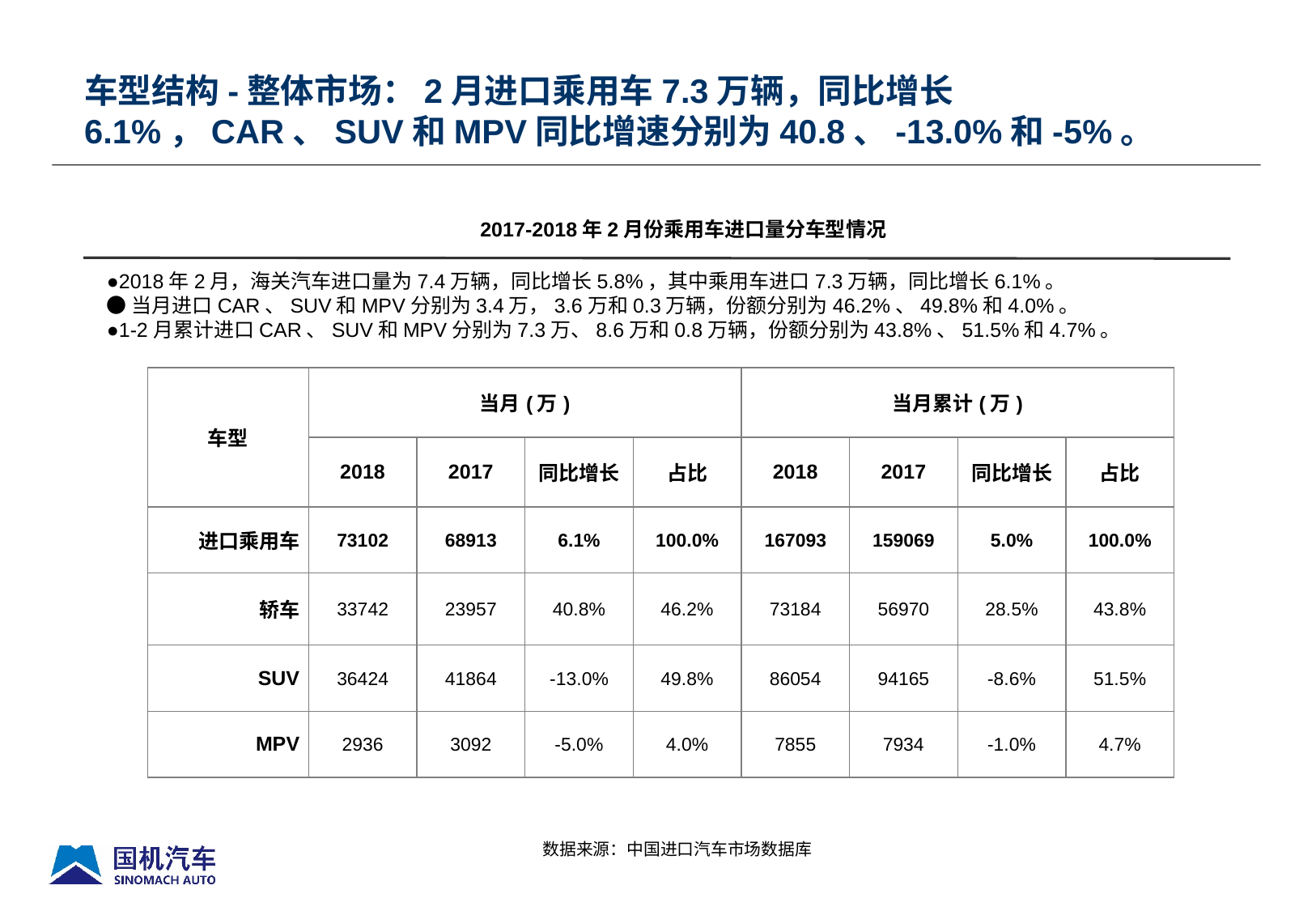

车型结构-整体市场：2月进口乘用车7.3万辆，同比增长6.1%，CAR、SUV和MPV同比增速分别为40.8、-13.0%和-5%。
2017-2018年2月份乘用车进口量分车型情况

●2018年2月，海关汽车进口量为7.4万辆，同比增长5.8%，其中乘用车进口7.3万辆，同比增长6.1%。
●当月进口CAR、SUV和MPV分别为3.4万，3.6万和0.3万辆，份额分别为46.2%、49.8%和4.0%。
●1-2月累计进口CAR、SUV和MPV分别为7.3万、8.6万和0.8万辆，份额分别为43.8%、51.5%和4.7%。
| 车型 | 当月(万) |  |  |  | 当月累计(万) |  |  |  |
| --- | --- | --- | --- | --- | --- | --- | --- | --- |
|  | 2018 | 2017 | 同比增长 | 占比 | 2018 | 2017 | 同比增长 | 占比 |
| 进口乘用车 | 73102 | 68913 | 6.1% | 100.0% | 167093 | 159069 | 5.0% | 100.0% |
| 轿车 | 33742 | 23957 | 40.8% | 46.2% | 73184 | 56970 | 28.5% | 43.8% |
| SUV | 36424 | 41864 | -13.0% | 49.8% | 86054 | 94165 | -8.6% | 51.5% |
| MPV | 2936 | 3092 | -5.0% | 4.0% | 7855 | 7934 | -1.0% | 4.7% |
数据来源：中国进口汽车市场数据库